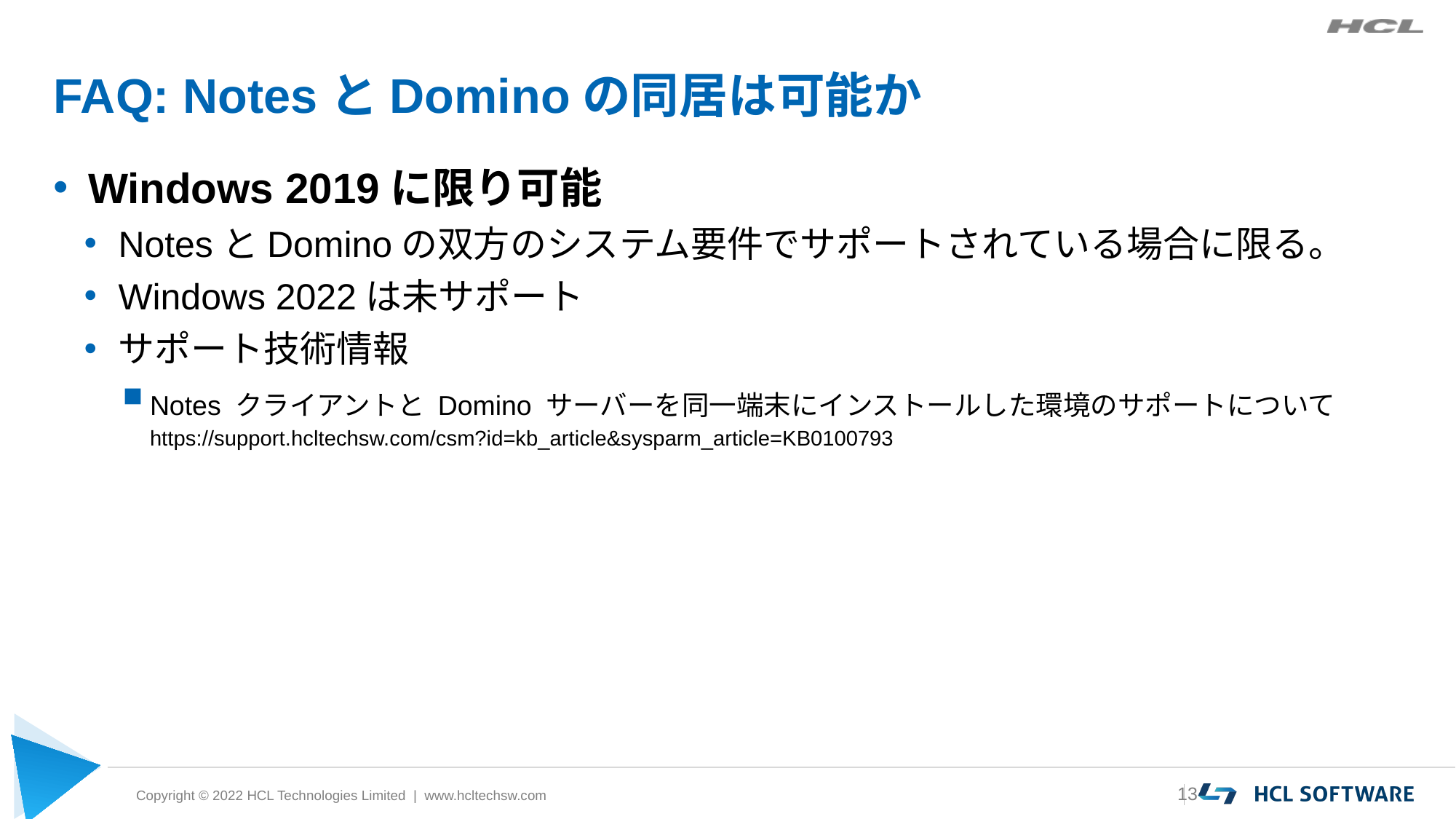

# FAQ: NotesとDominoの同居は可能か
Windows 2019に限り可能
NotesとDominoの双方のシステム要件でサポートされている場合に限る。
Windows 2022は未サポート
サポート技術情報
Notes クライアントと Domino サーバーを同一端末にインストールした環境のサポートについて
https://support.hcltechsw.com/csm?id=kb_article&sysparm_article=KB0100793